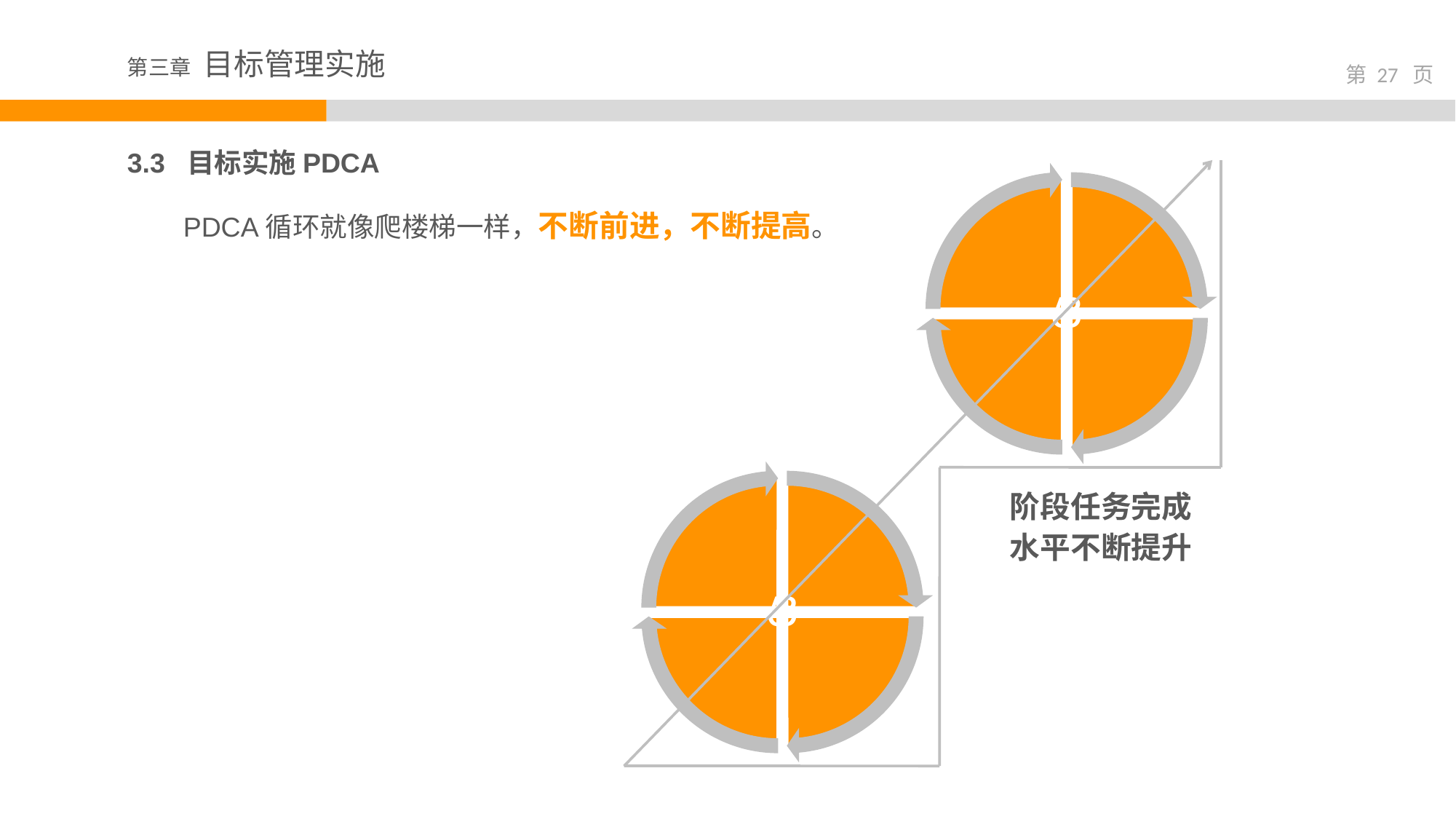

3.3  目标实施PDCA
P
D
C
A
PDCA循环就像爬楼梯一样，不断前进，不断提高。
P
D
C
A
阶段任务完成
水平不断提升